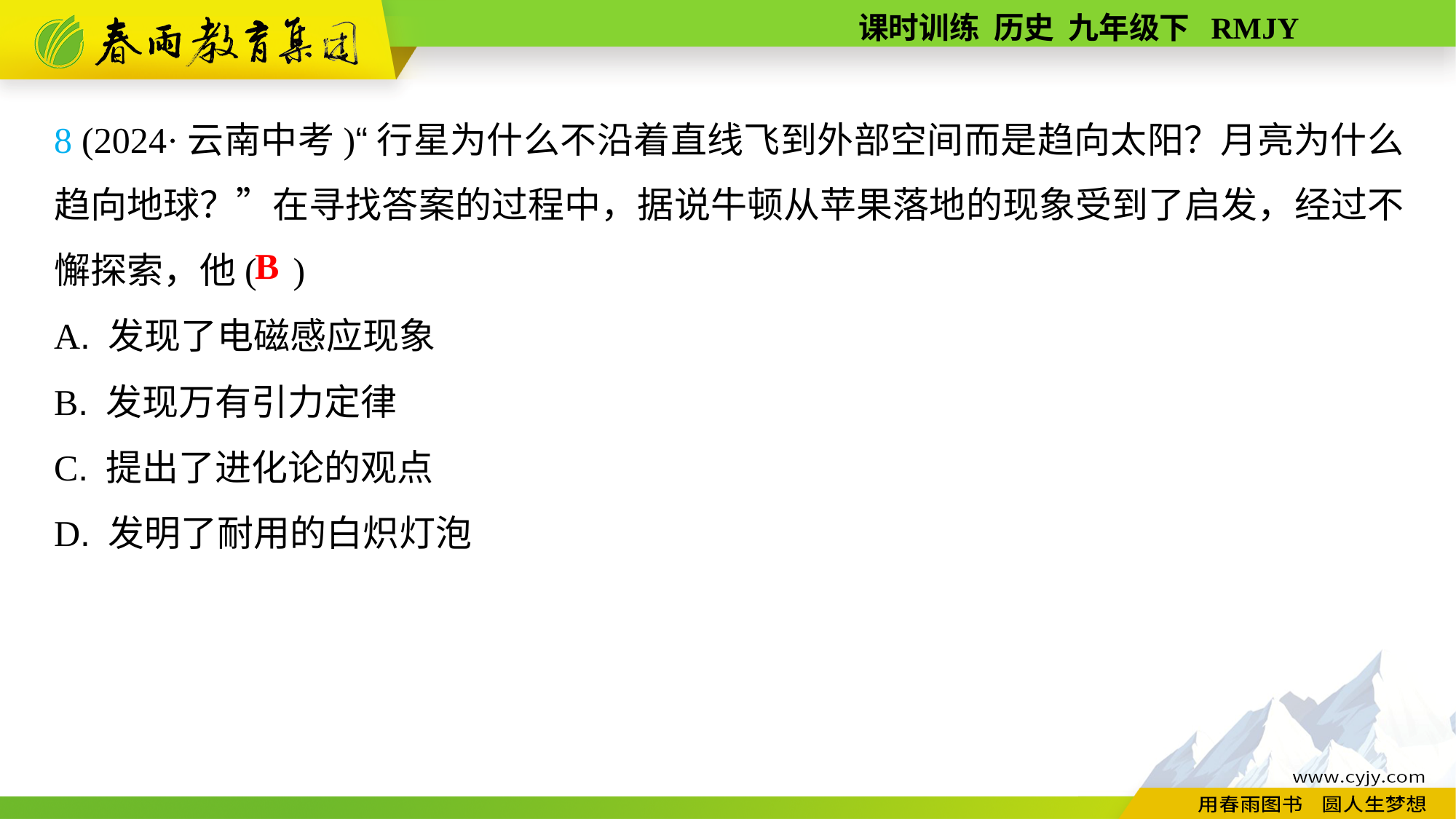

8 (2024·云南中考)“行星为什么不沿着直线飞到外部空间而是趋向太阳？月亮为什么趋向地球？”在寻找答案的过程中，据说牛顿从苹果落地的现象受到了启发，经过不懈探索，他(    )
A. 发现了电磁感应现象
B. 发现万有引力定律
C. 提出了进化论的观点
D. 发明了耐用的白炽灯泡
B